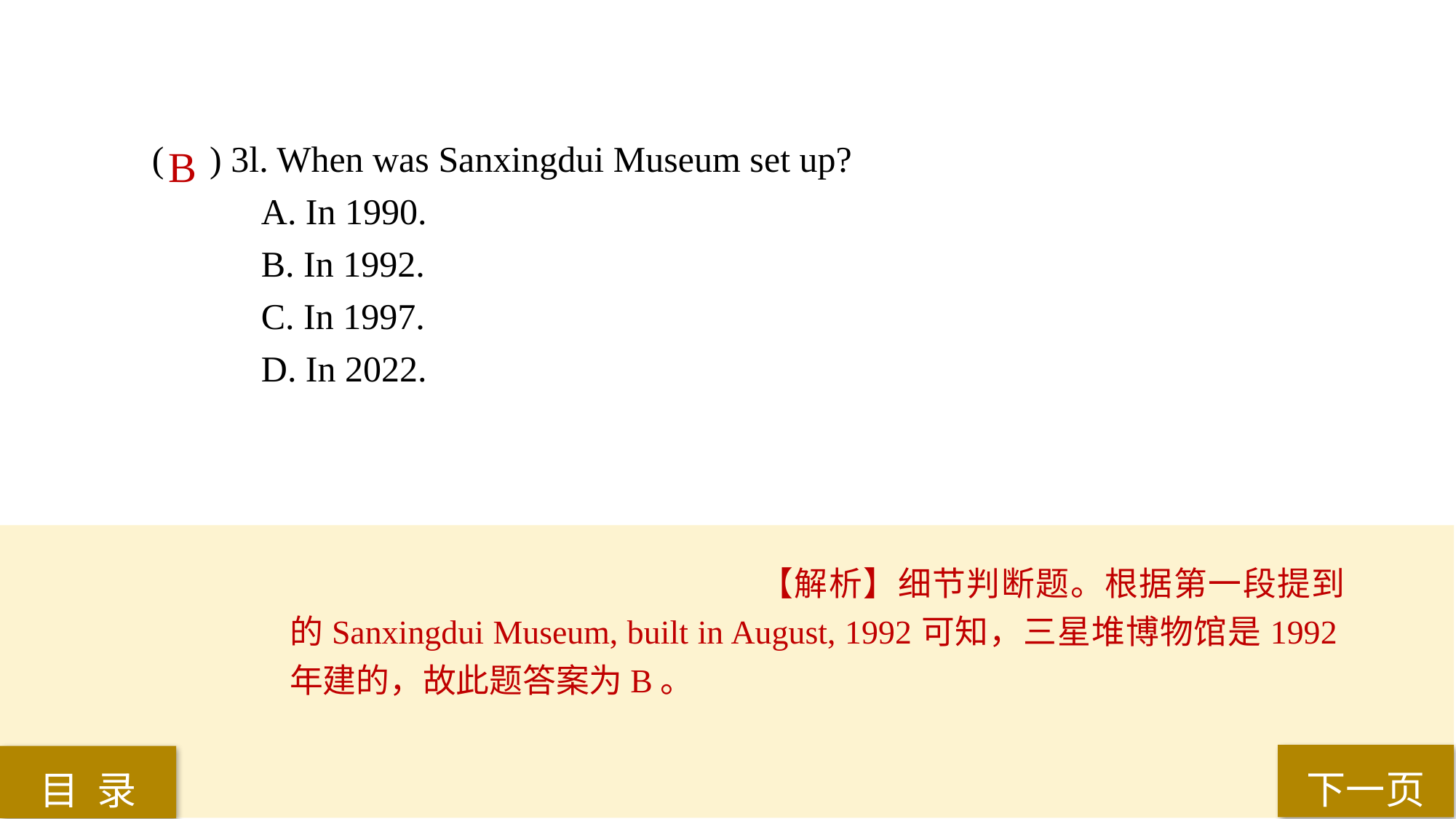

(     ) 3l. When was Sanxingdui Museum set up?
A. In 1990.
B. In 1992.
C. In 1997.
D. In 2022.
B
【解析】细节判断题。根据第一段提到的Sanxingdui Museum, built in August, 1992可知，三星堆博物馆是1992年建的，故此题答案为B。